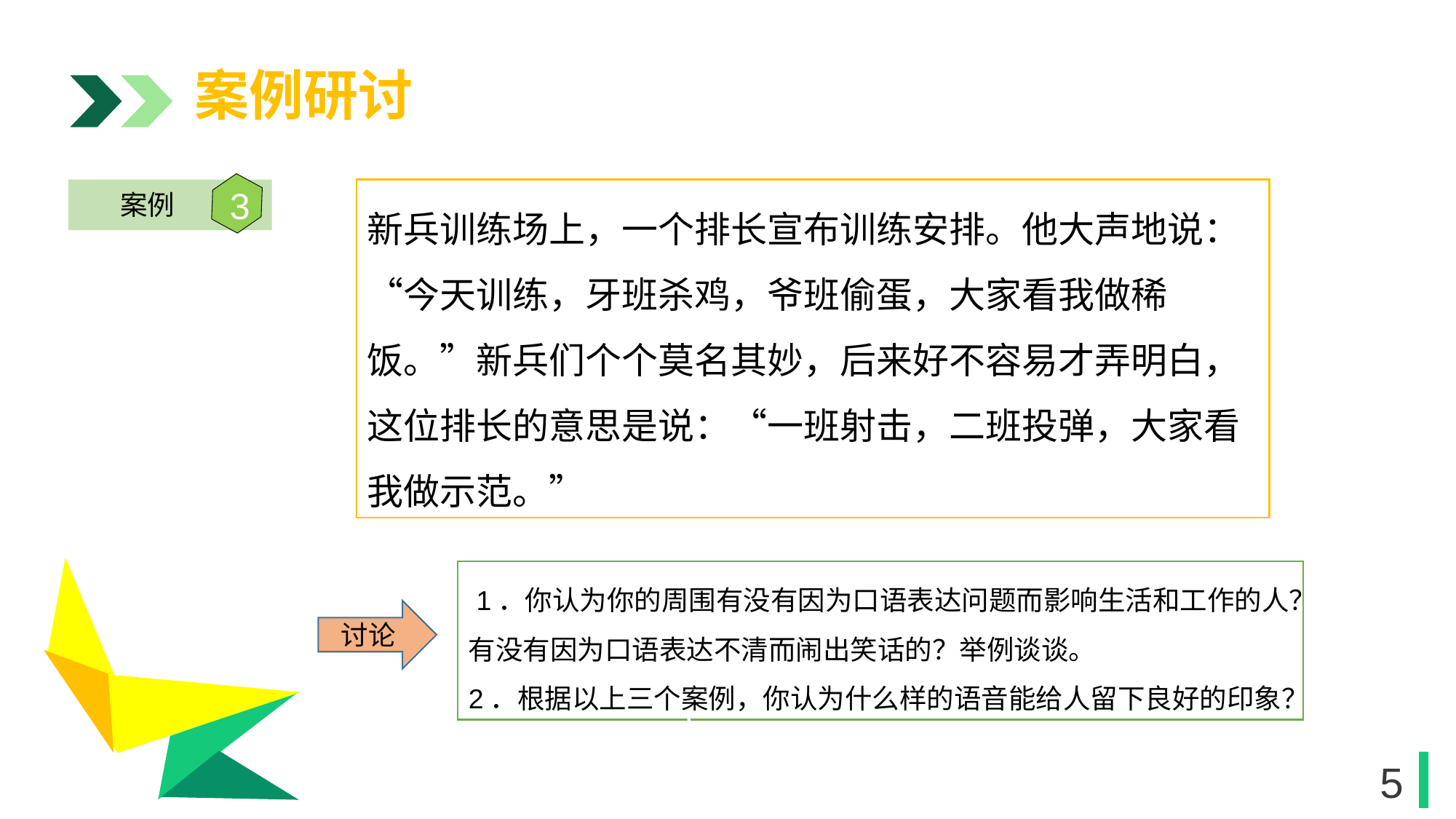

案例研讨

3

案例
新兵训练场上，一个排长宣布训练安排。他大声地说：“今天训练，牙班杀鸡，爷班偷蛋，大家看我做稀饭。”新兵们个个莫名其妙，后来好不容易才弄明白，这位排长的意思是说：“一班射击，二班投弹，大家看我做示范。”
1

 1．你认为你的周围有没有因为口语表达问题而影响生活和工作的人？有没有因为口语表达不清而闹出笑话的？举例谈谈。
2．根据以上三个案例，你认为什么样的语音能给人留下良好的印象？

讨论
1
5